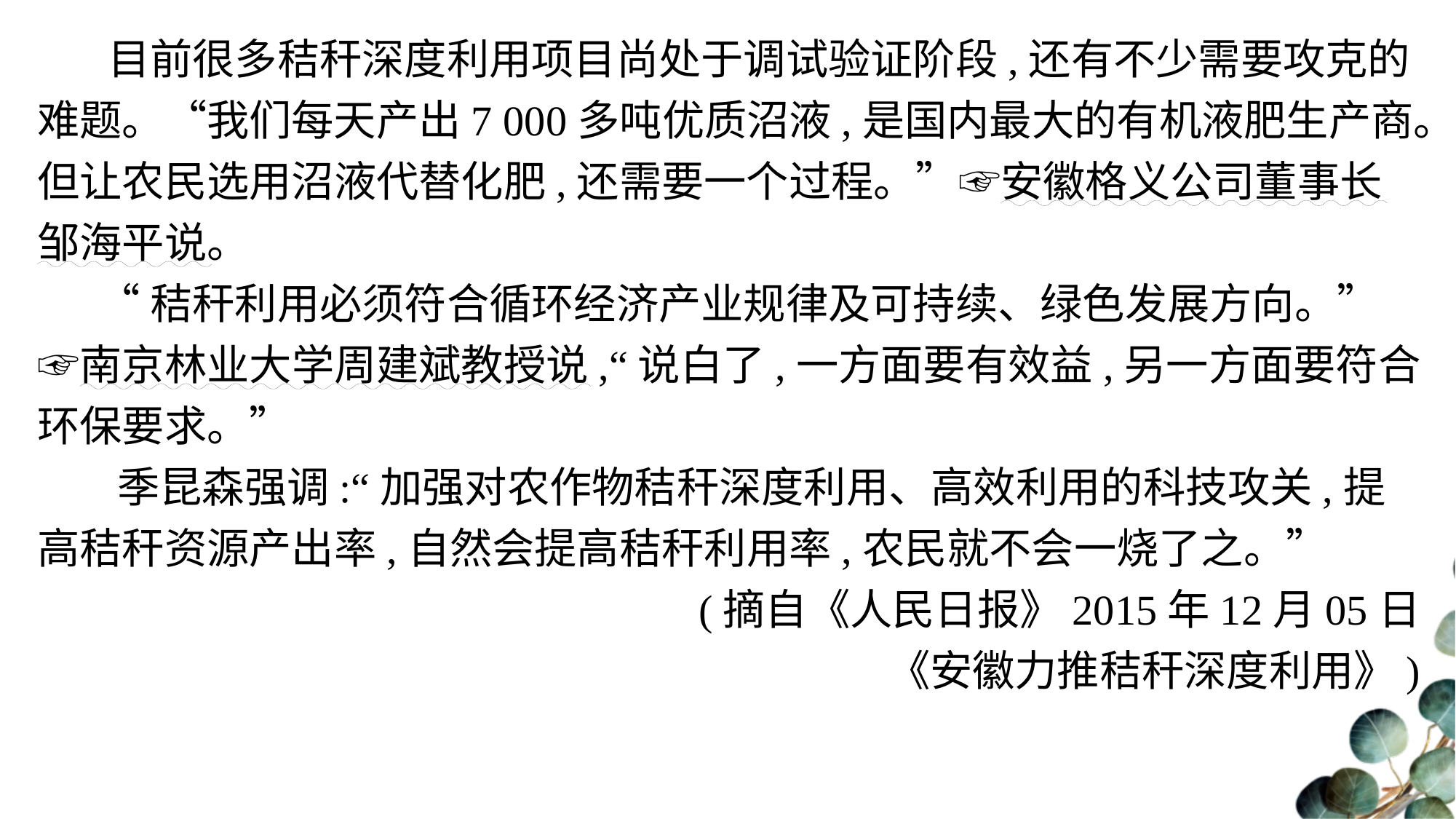

目前很多秸秆深度利用项目尚处于调试验证阶段,还有不少需要攻克的难题。“我们每天产出7 000多吨优质沼液,是国内最大的有机液肥生产商。但让农民选用沼液代替化肥,还需要一个过程。”☞安徽格义公司董事长邹海平说。
   “秸秆利用必须符合循环经济产业规律及可持续、绿色发展方向。”☞南京林业大学周建斌教授说,“说白了,一方面要有效益,另一方面要符合环保要求。”
    季昆森强调:“加强对农作物秸秆深度利用、高效利用的科技攻关,提高秸秆资源产出率,自然会提高秸秆利用率,农民就不会一烧了之。”
(摘自《人民日报》2015年12月05日
《安徽力推秸秆深度利用》)